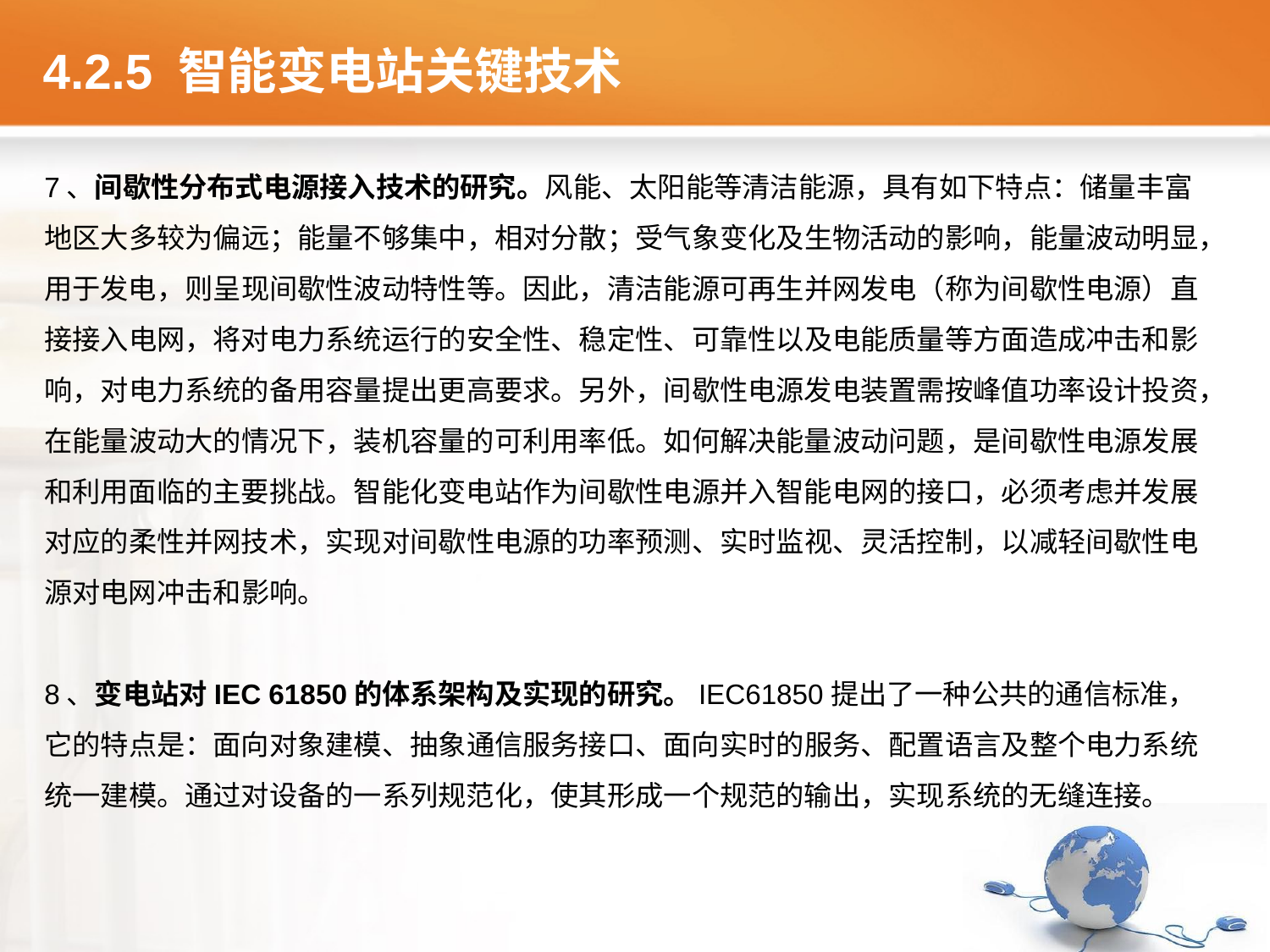

4.2.5 智能变电站关键技术
7、间歇性分布式电源接入技术的研究。风能、太阳能等清洁能源，具有如下特点：储量丰富地区大多较为偏远；能量不够集中，相对分散；受气象变化及生物活动的影响，能量波动明显，用于发电，则呈现间歇性波动特性等。因此，清洁能源可再生并网发电（称为间歇性电源）直接接入电网，将对电力系统运行的安全性、稳定性、可靠性以及电能质量等方面造成冲击和影响，对电力系统的备用容量提出更高要求。另外，间歇性电源发电装置需按峰值功率设计投资，在能量波动大的情况下，装机容量的可利用率低。如何解决能量波动问题，是间歇性电源发展和利用面临的主要挑战。智能化变电站作为间歇性电源并入智能电网的接口，必须考虑并发展对应的柔性并网技术，实现对间歇性电源的功率预测、实时监视、灵活控制，以减轻间歇性电源对电网冲击和影响。

8、变电站对IEC 61850的体系架构及实现的研究。IEC61850提出了一种公共的通信标准，它的特点是：面向对象建模、抽象通信服务接口、面向实时的服务、配置语言及整个电力系统统一建模。通过对设备的一系列规范化，使其形成一个规范的输出，实现系统的无缝连接。